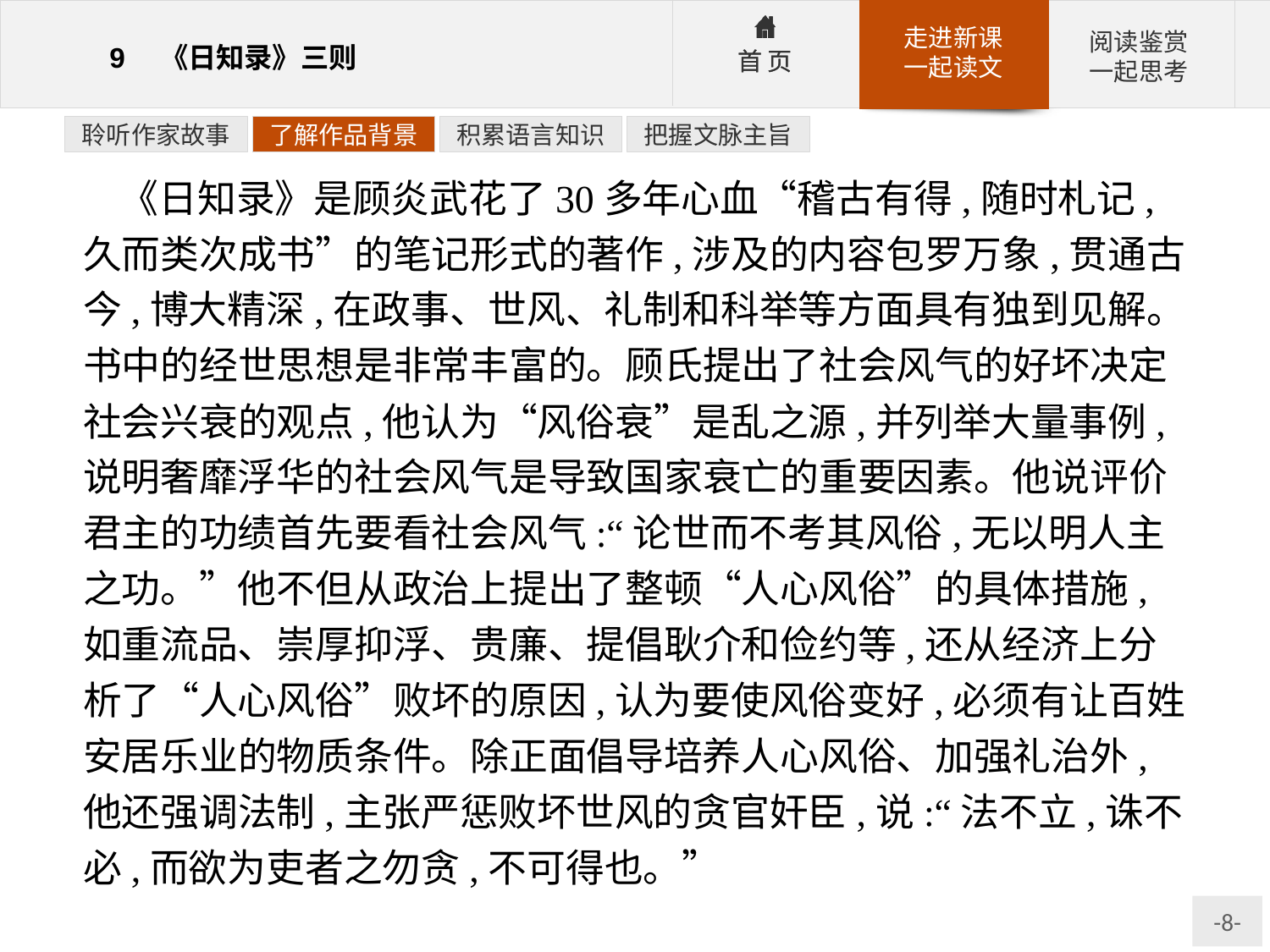

聆听作家故事
了解作品背景
积累语言知识
把握文脉主旨
《日知录》是顾炎武花了30多年心血“稽古有得,随时札记,久而类次成书”的笔记形式的著作,涉及的内容包罗万象,贯通古今,博大精深,在政事、世风、礼制和科举等方面具有独到见解。书中的经世思想是非常丰富的。顾氏提出了社会风气的好坏决定社会兴衰的观点,他认为“风俗衰”是乱之源,并列举大量事例,说明奢靡浮华的社会风气是导致国家衰亡的重要因素。他说评价君主的功绩首先要看社会风气:“论世而不考其风俗,无以明人主之功。”他不但从政治上提出了整顿“人心风俗”的具体措施,如重流品、崇厚抑浮、贵廉、提倡耿介和俭约等,还从经济上分析了“人心风俗”败坏的原因,认为要使风俗变好,必须有让百姓安居乐业的物质条件。除正面倡导培养人心风俗、加强礼治外,他还强调法制,主张严惩败坏世风的贪官奸臣,说:“法不立,诛不必,而欲为吏者之勿贪,不可得也。”